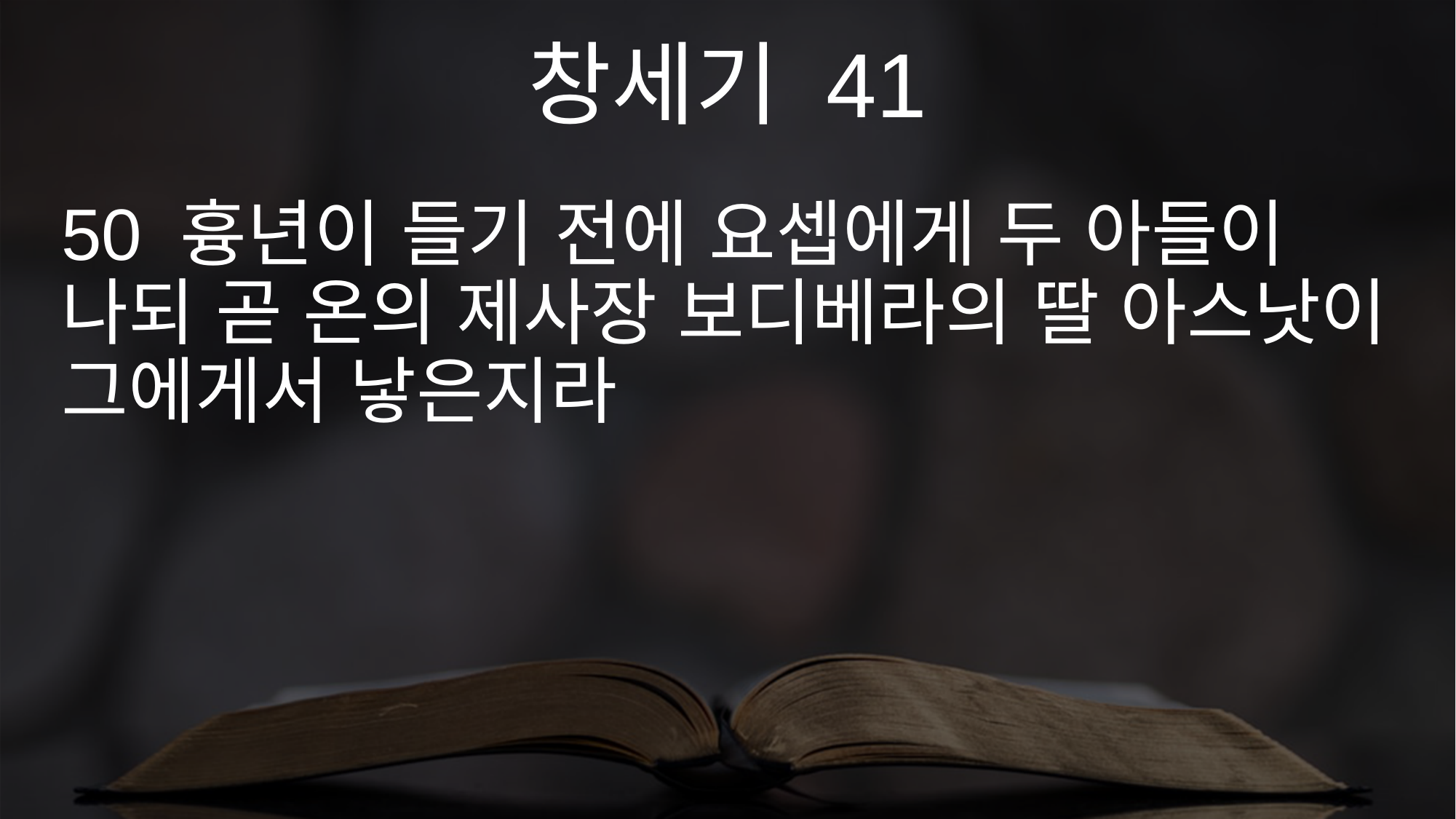

창세기 41
50 흉년이 들기 전에 요셉에게 두 아들이 나되 곧 온의 제사장 보디베라의 딸 아스낫이 그에게서 낳은지라